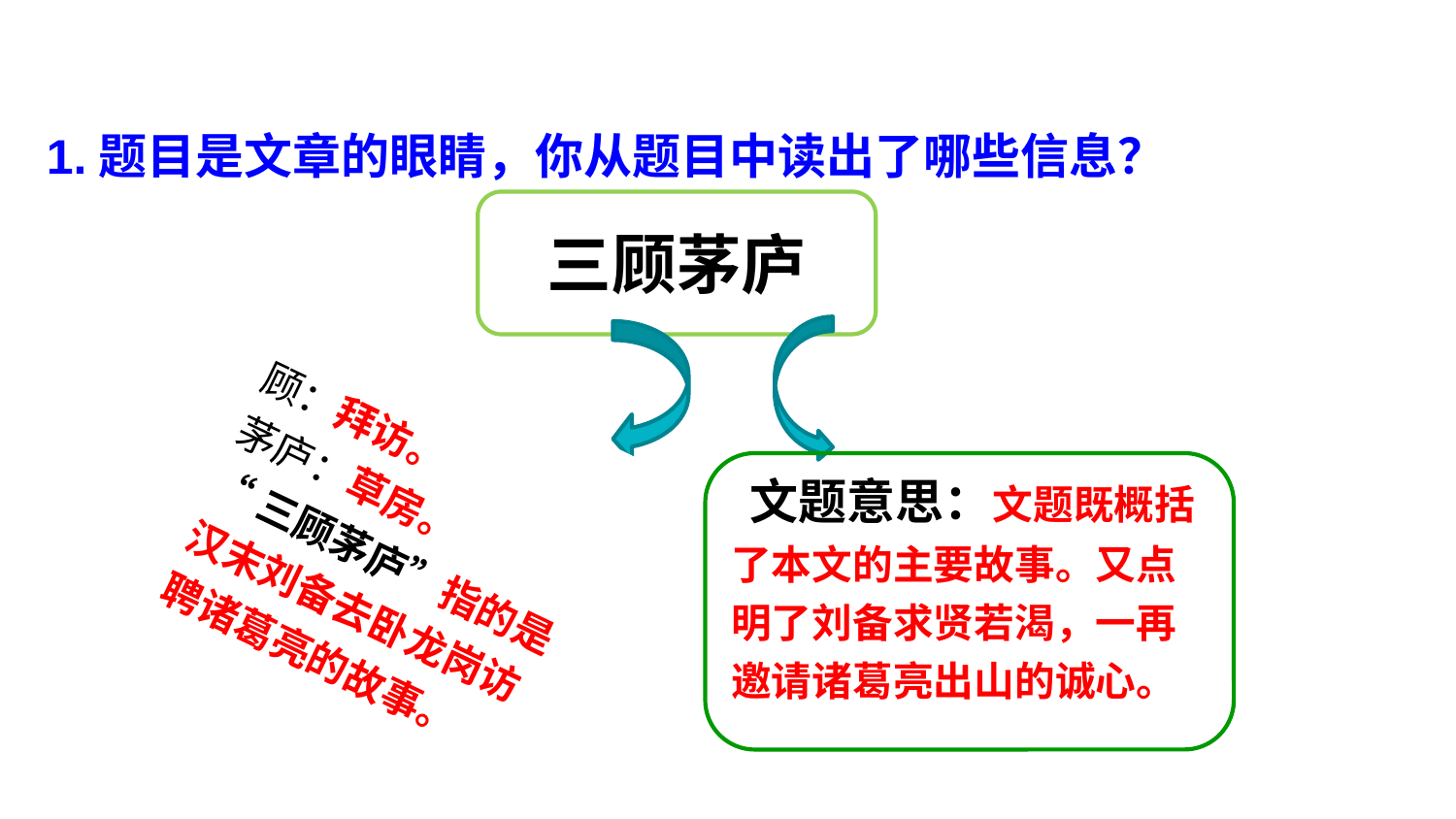

1.题目是文章的眼睛，你从题目中读出了哪些信息？
三顾茅庐

顾：拜访。
茅庐：草房。
“三顾茅庐”指的是汉末刘备去卧龙岗访聘诸葛亮的故事。

 文题意思：文题既概括了本文的主要故事。又点明了刘备求贤若渴，一再邀请诸葛亮出山的诚心。